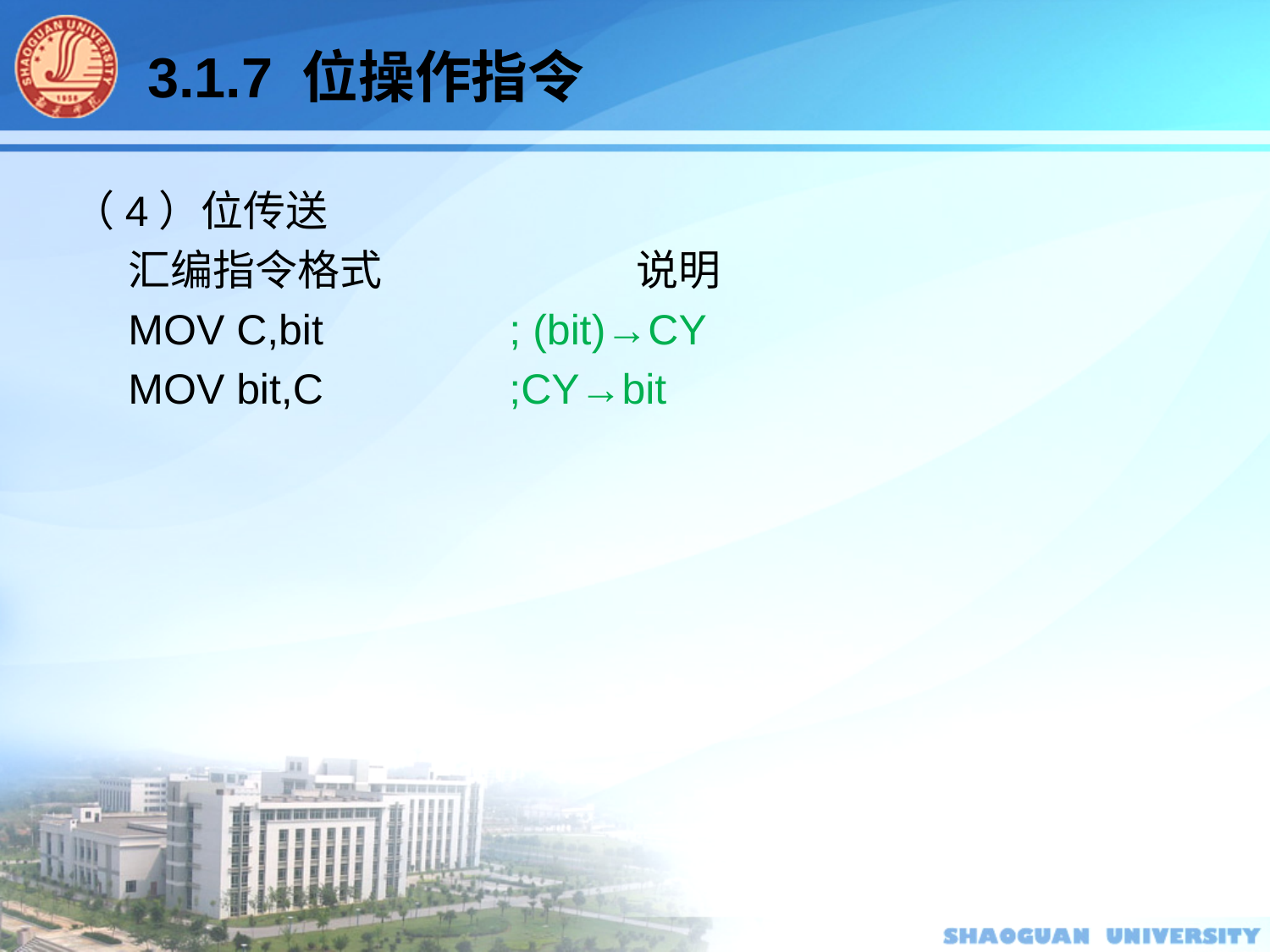

3.1.7 位操作指令
（4）位传送
汇编指令格式		说明
MOV C,bit    	 	; (bit)→CY
MOV bit,C    	 	;CY→bit